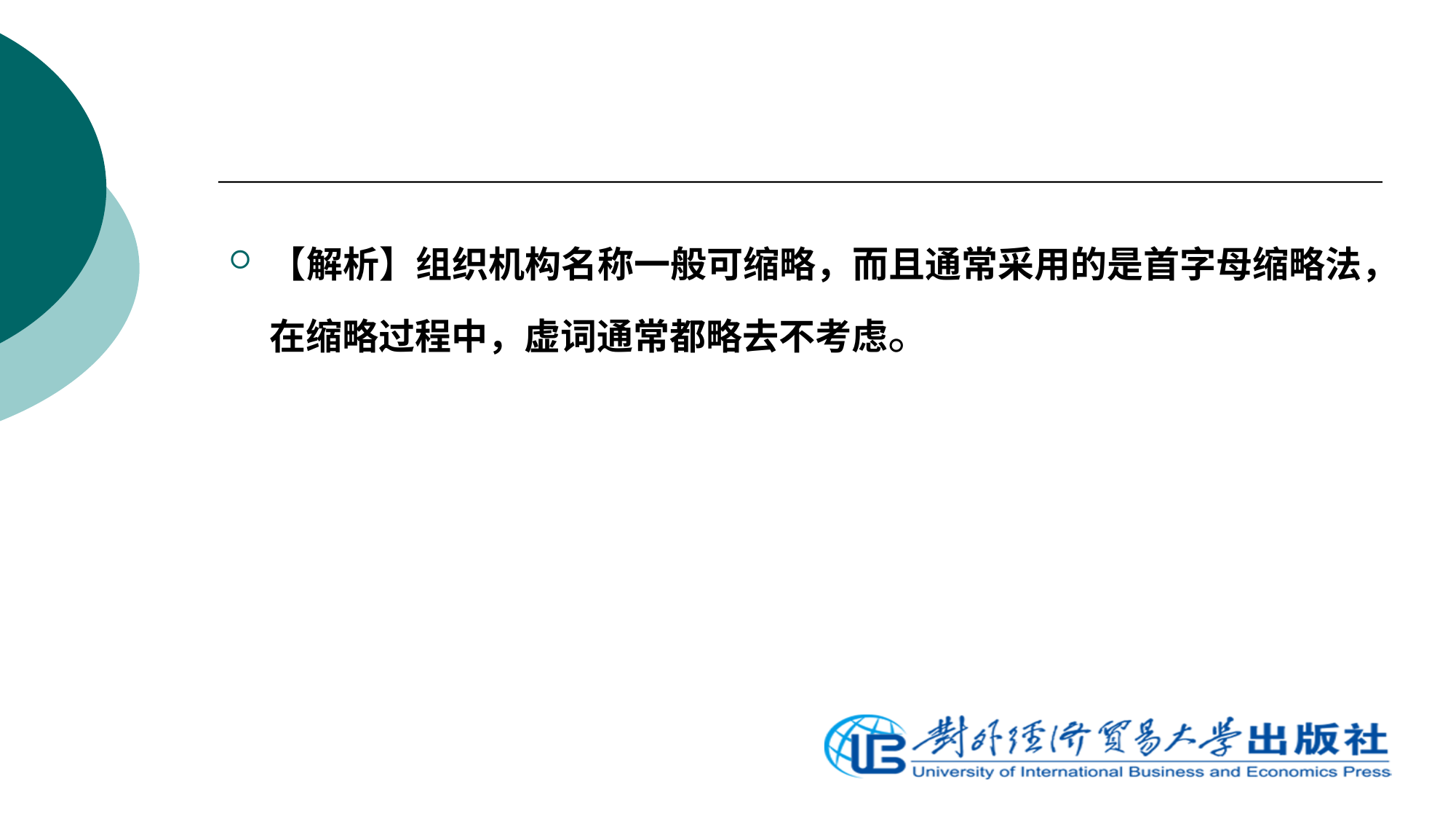

【解析】组织机构名称一般可缩略，而且通常采用的是首字母缩略法，在缩略过程中，虚词通常都略去不考虑。